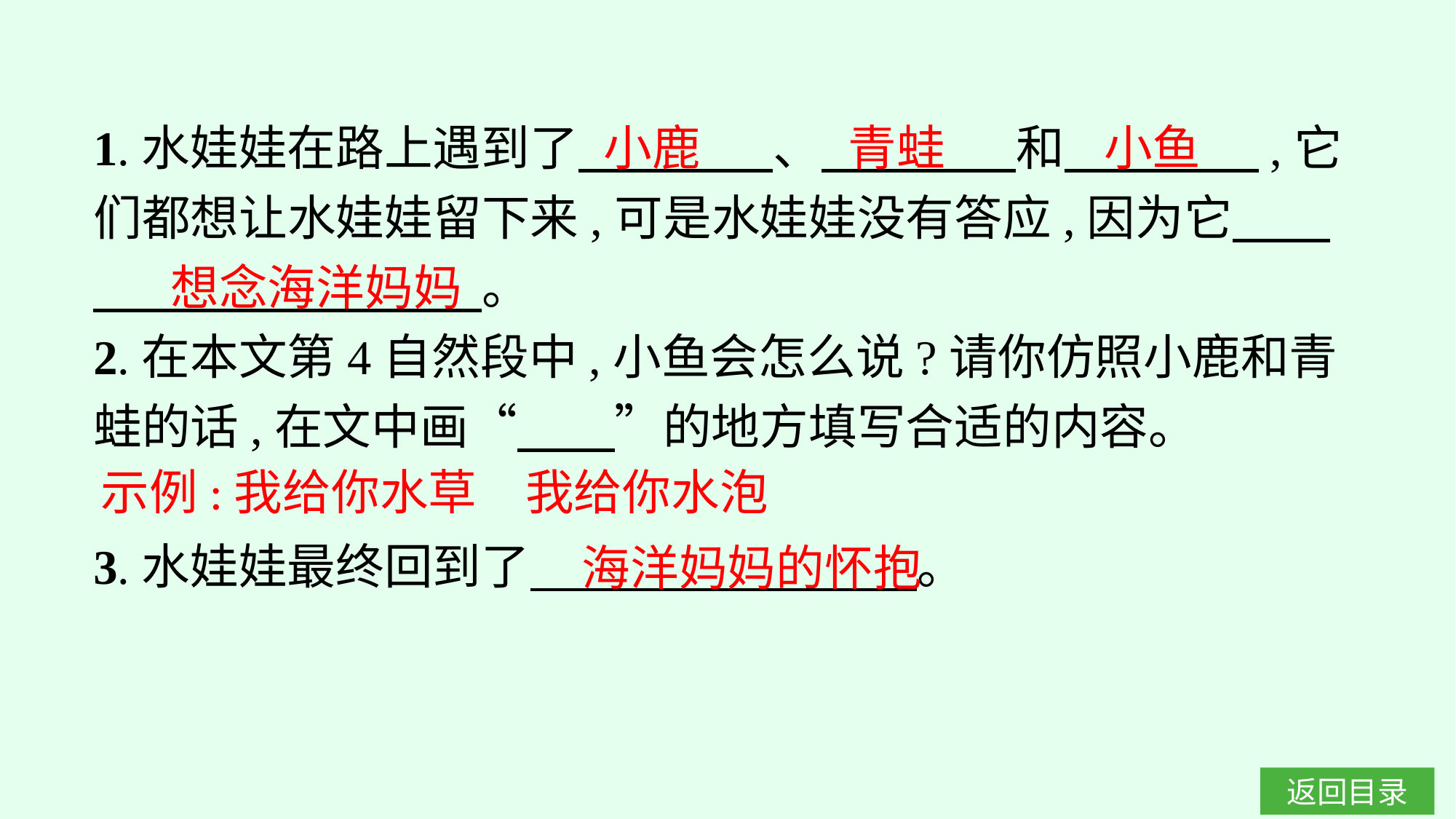

小鱼
1.水娃娃在路上遇到了　　　　、　　　　和　　　　,它们都想让水娃娃留下来,可是水娃娃没有答应,因为它　　　　　　　　　　。
2.在本文第4自然段中,小鱼会怎么说?请你仿照小鹿和青蛙的话,在文中画“　　”的地方填写合适的内容。

3.水娃娃最终回到了　                               。
小鹿
青蛙
想念海洋妈妈
示例:我给你水草　我给你水泡
海洋妈妈的怀抱